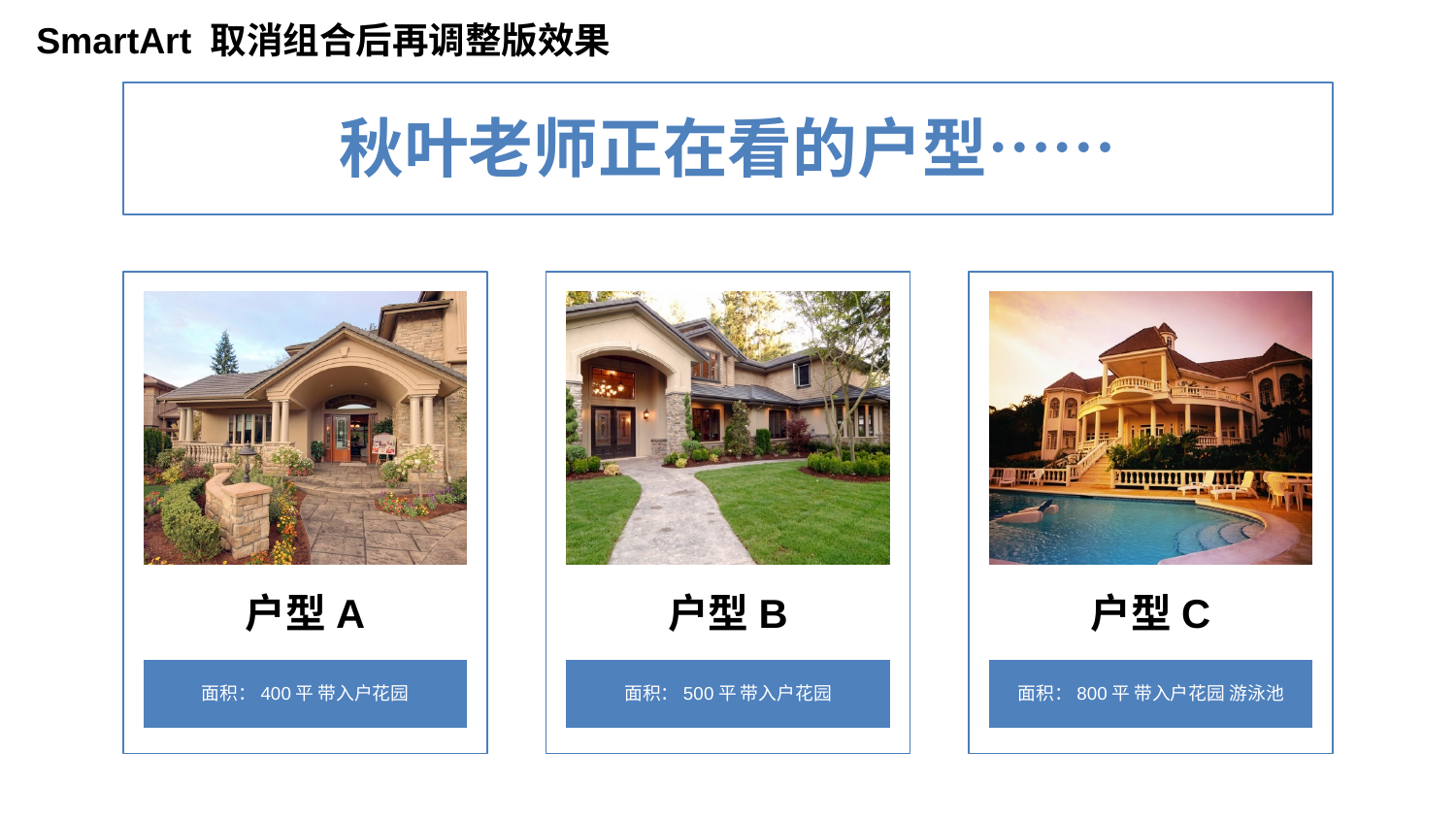

SmartArt 取消组合后再调整版效果

秋叶老师正在看的户型……

户型A
面积：400平 带入户花园

户型B
面积：500平 带入户花园

户型C
面积：800平 带入户花园 游泳池